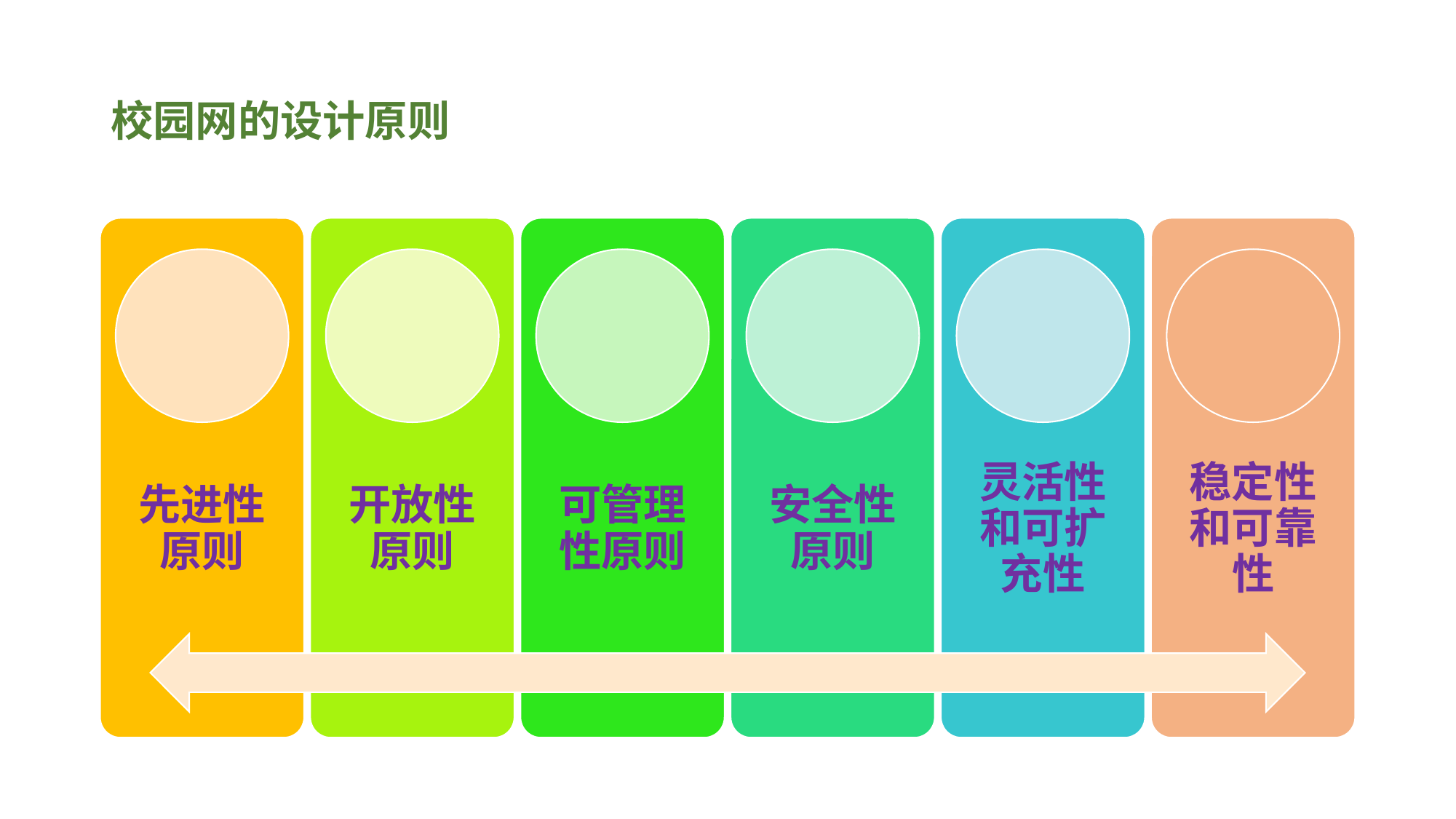

# 校园网的设计原则
先进性原则
开放性原则
可管理性原则
安全性原则
灵活性和可扩充性
稳定性和可靠性